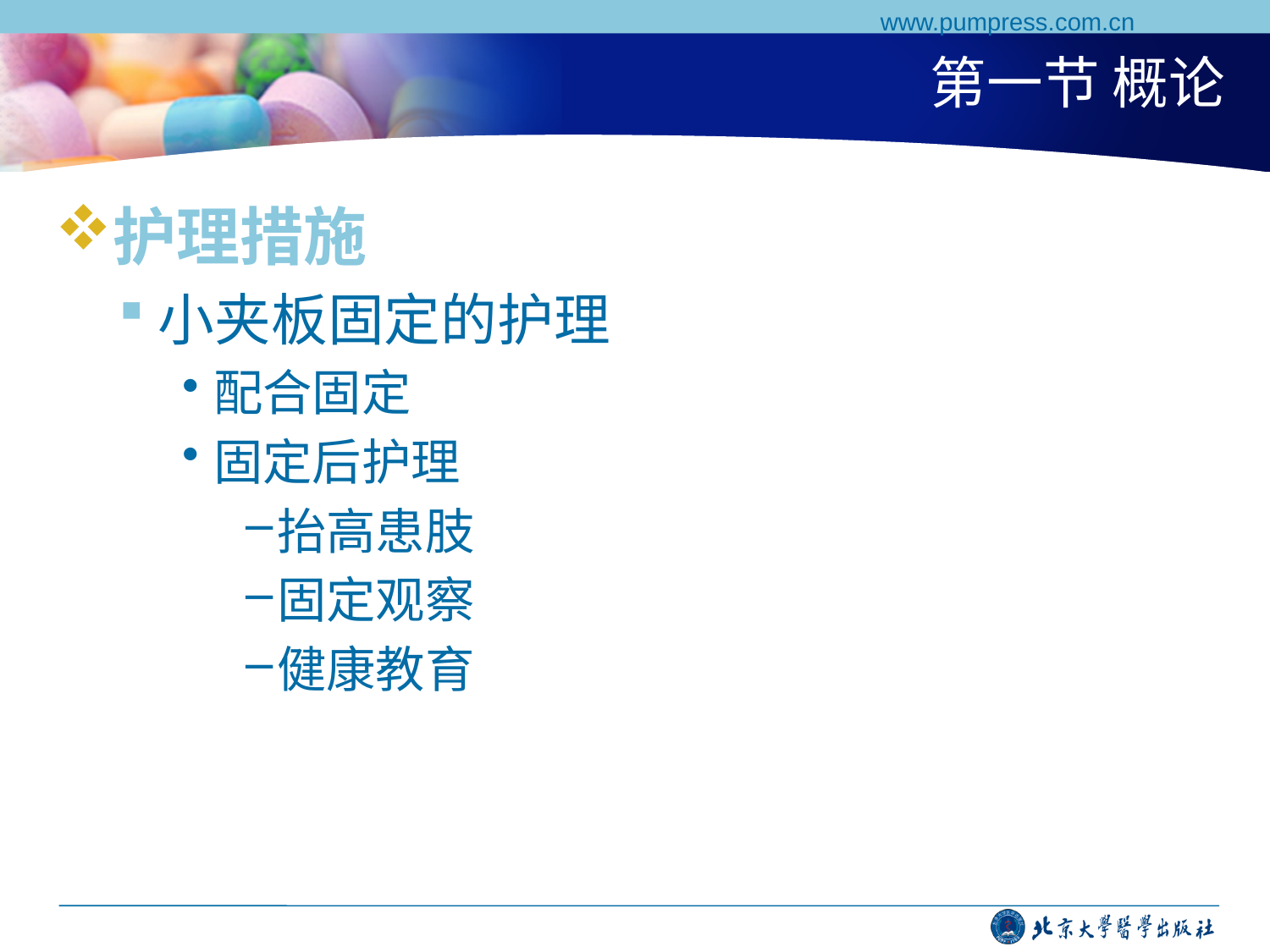

www.pumpress.com.cn
# 第一节 概论
护理措施
小夹板固定的护理
配合固定
固定后护理
抬高患肢
固定观察
健康教育